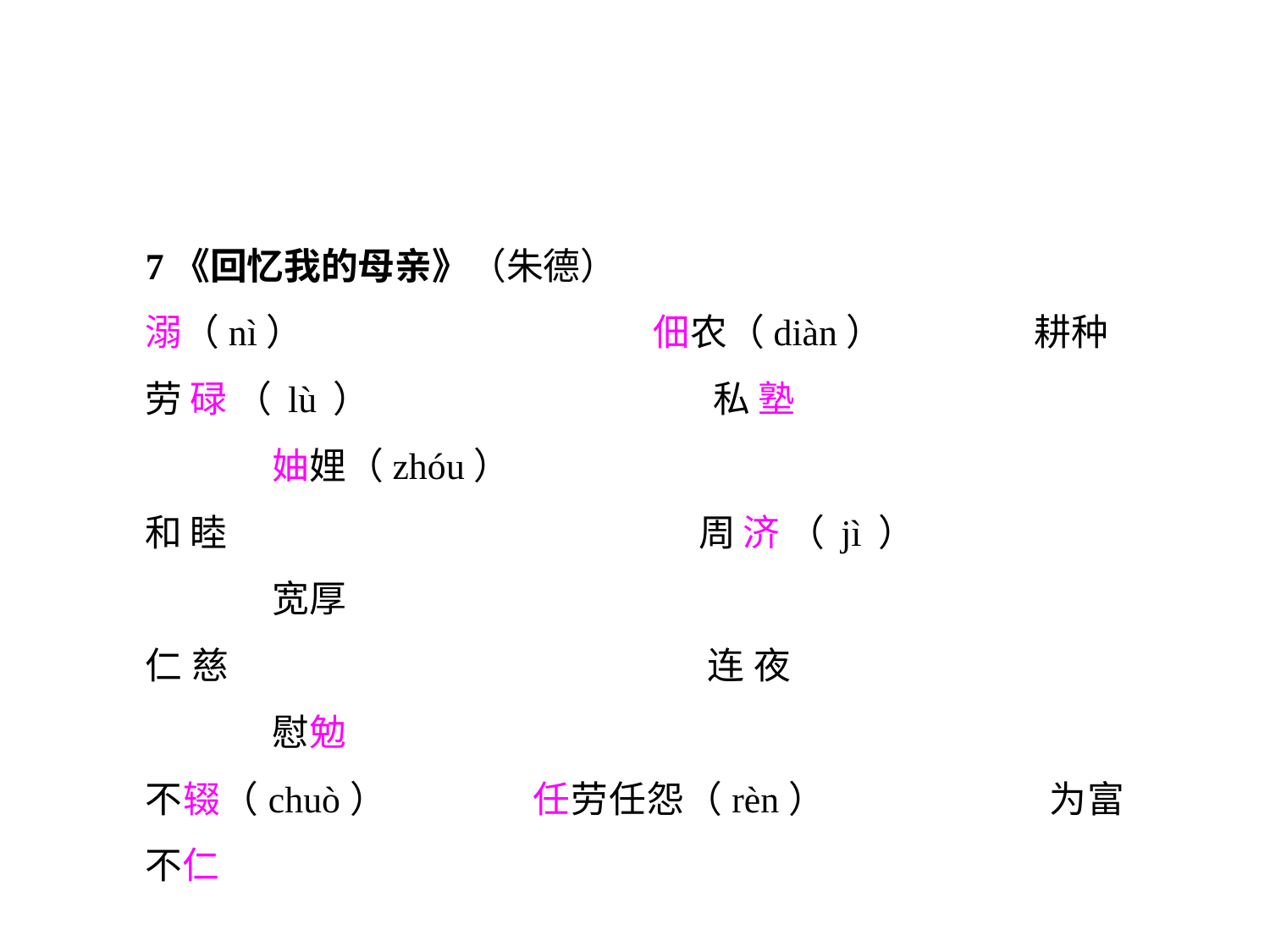

7《回忆我的母亲》（朱德）
溺（nì）			佃农（diàn）		耕种
劳碌（lù）			私塾				妯娌（zhóu）
和睦				周济（jì）			宽厚
仁慈				连夜				慰勉
不辍（chuò）		任劳任怨（rèn）		为富不仁